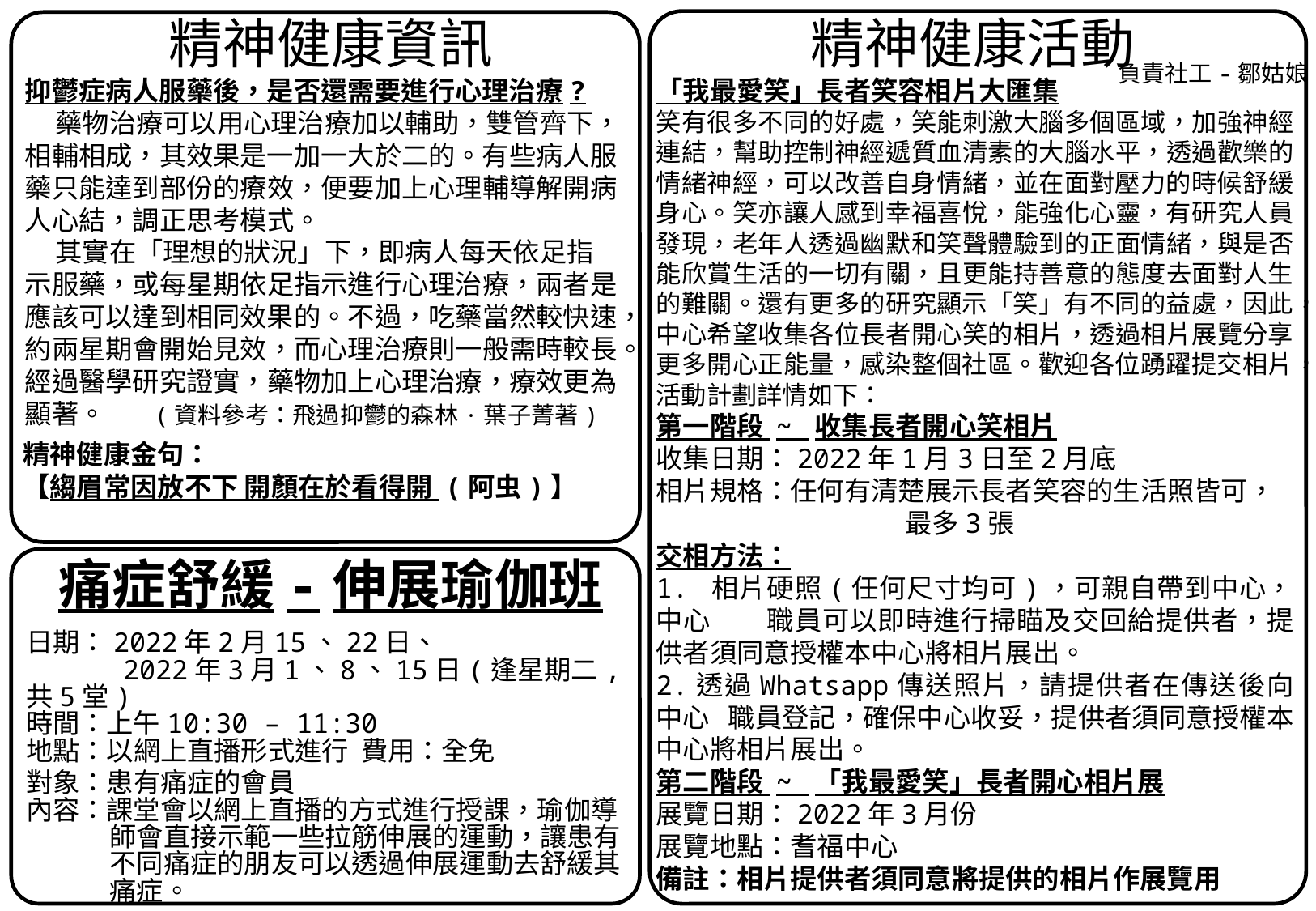

精神健康資訊
精神健康活動

負責社工-鄒姑娘
抑鬱症病人服藥後，是否還需要進行心理治療?
    藥物治療可以用心理治療加以輔助，雙管齊下，相輔相成，其效果是一加一大於二的。有些病人服藥只能達到部份的療效，便要加上心理輔導解開病人心結，調正思考模式。
    其實在「理想的狀況」下，即病人每天依足指示服藥，或每星期依足指示進行心理治療，兩者是應該可以達到相同效果的。不過，吃藥當然較快速，約兩星期會開始見效，而心理治療則一般需時較長。經過醫學研究證實，藥物加上心理治療，療效更為顯著。       (資料參考：飛過抑鬱的森林·葉子菁著)

「我最愛笑」長者笑容相片大匯集
笑有很多不同的好處，笑能刺激大腦多個區域，加強神經連結，幫助控制神經遞質血清素的大腦水平，透過歡樂的情緒神經，可以改善自身情緒，並在面對壓力的時候舒緩身心。笑亦讓人感到幸福喜悅，能強化心靈，有研究人員發現，老年人透過幽默和笑聲體驗到的正面情緒，與是否能欣賞生活的一切有關，且更能持善意的態度去面對人生的難關。還有更多的研究顯示「笑」有不同的益處，因此，中心希望收集各位長者開心笑的相片，透過相片展覽分享更多開心正能量，感染整個社區。歡迎各位踴躍提交相片，活動計劃詳情如下：
第一階段 ~ 收集長者開心笑相片
收集日期：2022年1月3日至2月底
相片規格：任何有清楚展示長者笑容的生活照皆可，       		 最多3張
交相方法：
1. 相片硬照(任何尺寸均可)，可親自帶到中心，中心        職員可以即時進行掃瞄及交回給提供者，提供者須同意授權本中心將相片展出。
2.透過Whatsapp傳送照片，請提供者在傳送後向中心   職員登記，確保中心收妥，提供者須同意授權本中心將相片展出。
第二階段 ~ 「我最愛笑」長者開心相片展
展覽日期：2022年3月份
展覽地點：耆福中心
備註：相片提供者須同意將提供的相片作展覽用

精神健康金句：
【縐眉常因放不下 開顏在於看得開 (阿虫)】
痛症舒緩-伸展瑜伽班

日期：2022年2月15、22日、
      2022年3月1、8、15日(逢星期二, 共5堂)
時間：上午10:30 – 11:30
地點：以網上直播形式進行  費用：全免
對象：患有痛症的會員
內容：課堂會以網上直播的方式進行授課，瑜伽導師會直接示範一些拉筋伸展的運動，讓患有不同痛症的朋友可以透過伸展運動去舒緩其痛症。